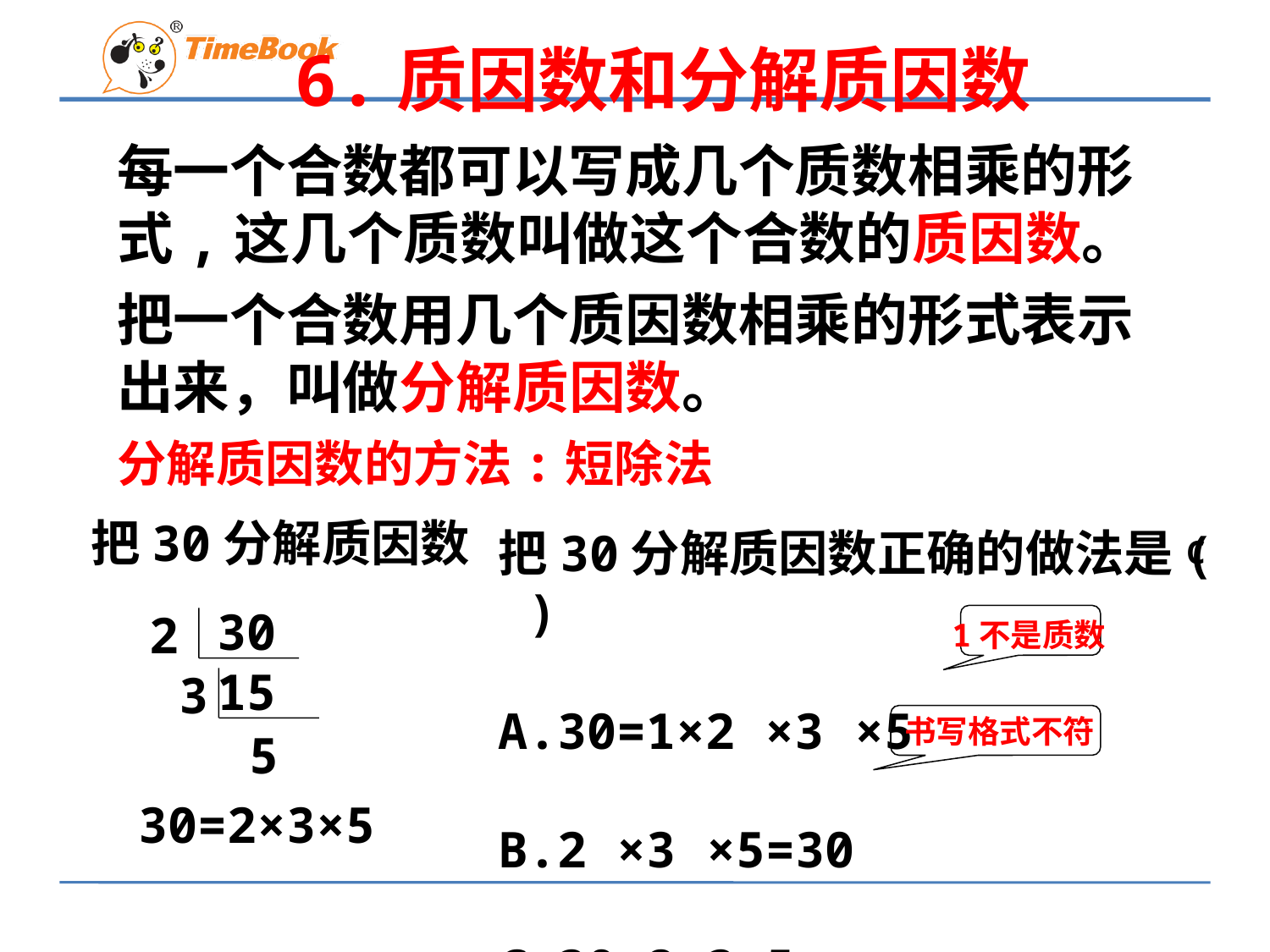

6.质因数和分解质因数
每一个合数都可以写成几个质数相乘的形式,这几个质数叫做这个合数的质因数。
把一个合数用几个质因数相乘的形式表示出来，叫做分解质因数。
分解质因数的方法:短除法
把30分解质因数
把30分解质因数正确的做法是(  )

A.30=1×2 ×3 ×5

B.2 ×3 ×5=30

C.30=2×3×5
C
30
2

15
3

5
30=2×3×5

1不是质数

书写格式不符